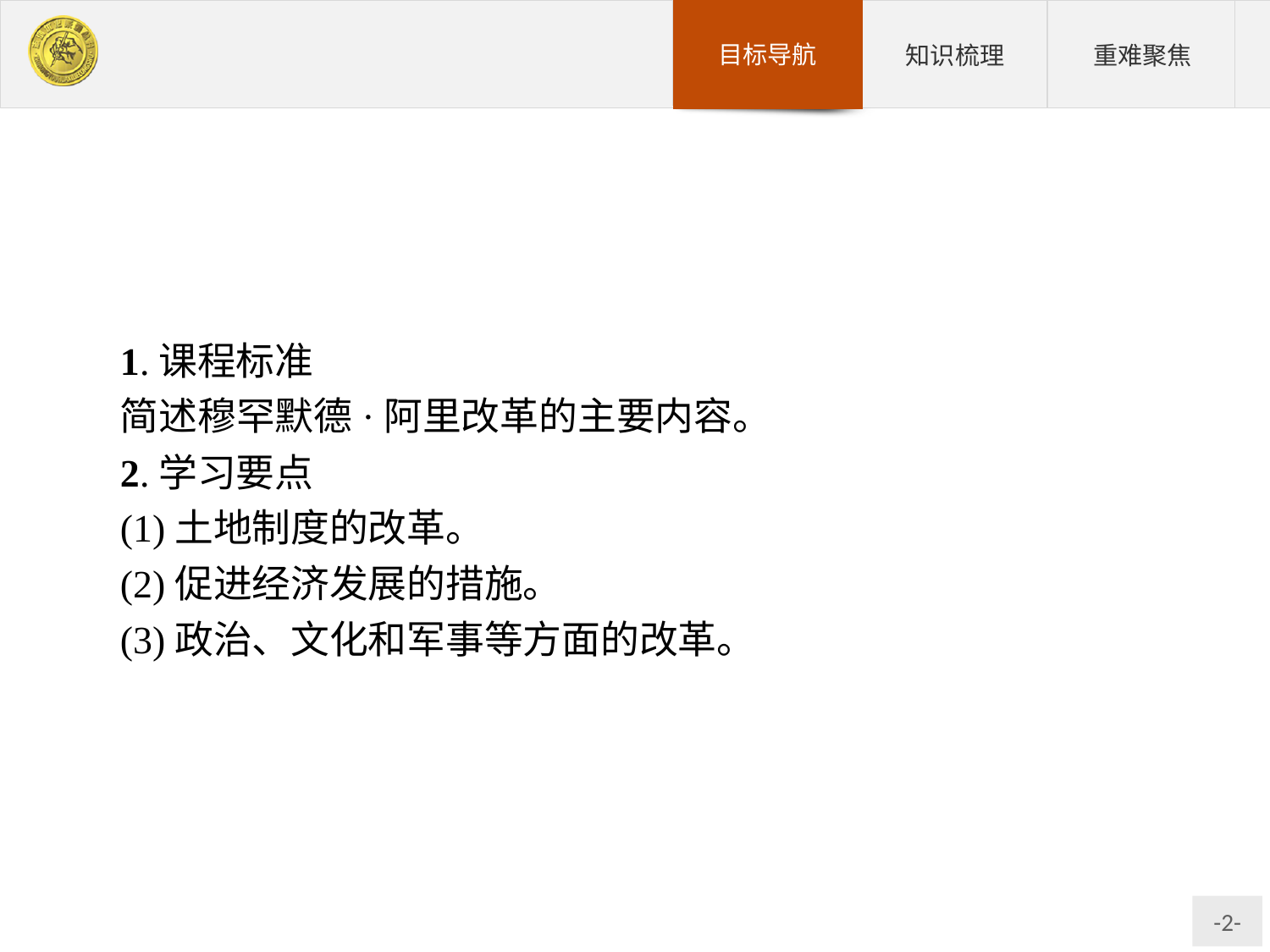

1.课程标准
简述穆罕默德·阿里改革的主要内容。
2.学习要点
(1)土地制度的改革。
(2)促进经济发展的措施。
(3)政治、文化和军事等方面的改革。